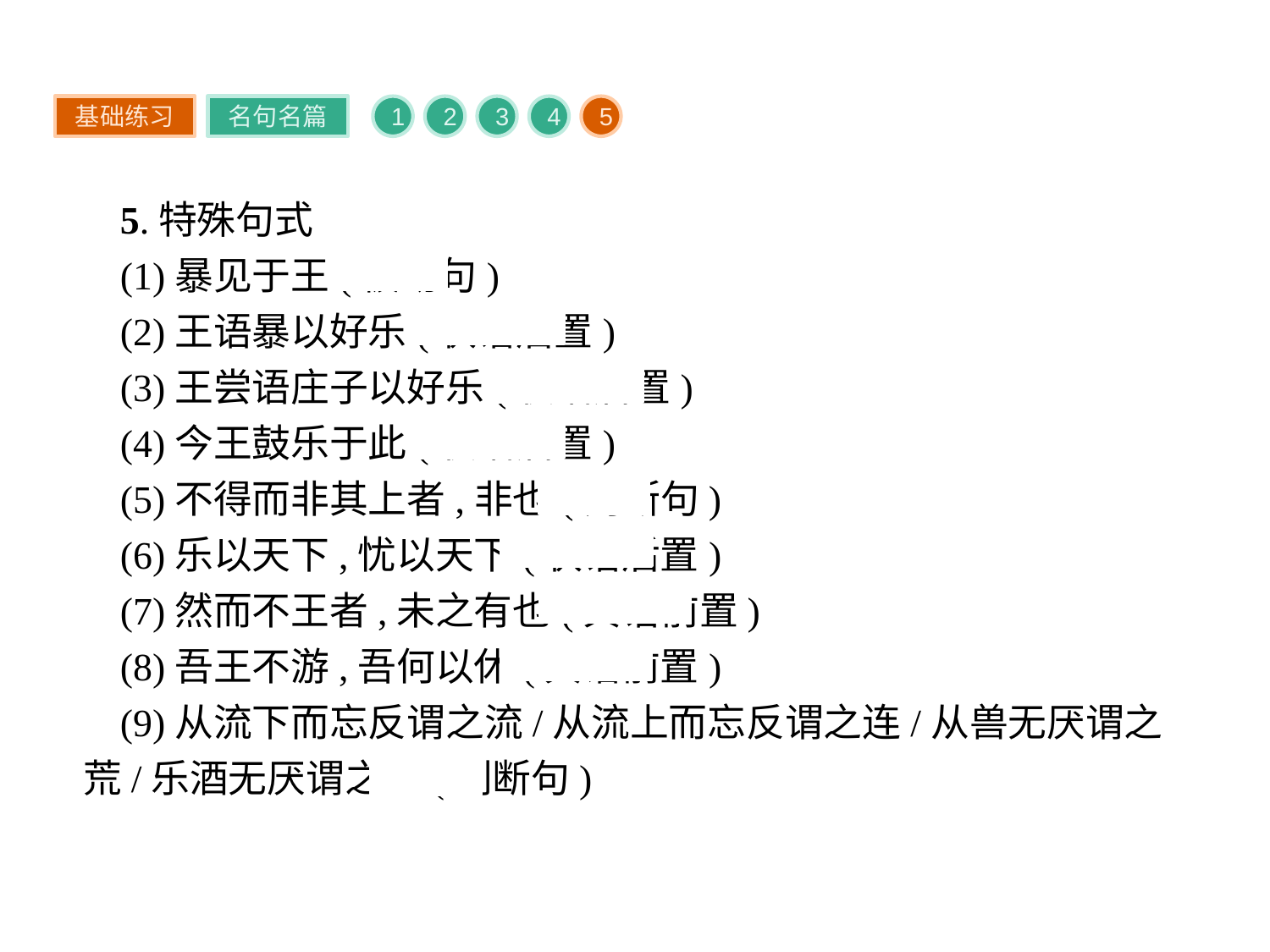

基础练习
名句名篇
1
2
3
4
5
5.特殊句式
(1)暴见于王(被动句)
(2)王语暴以好乐(状语后置)
(3)王尝语庄子以好乐(状语后置)
(4)今王鼓乐于此(状语后置)
(5)不得而非其上者,非也(判断句)
(6)乐以天下,忧以天下(状语后置)
(7)然而不王者,未之有也(宾语前置)
(8)吾王不游,吾何以休(宾语前置)
(9)从流下而忘反谓之流/从流上而忘反谓之连/从兽无厌谓之荒/乐酒无厌谓之亡(判断句)